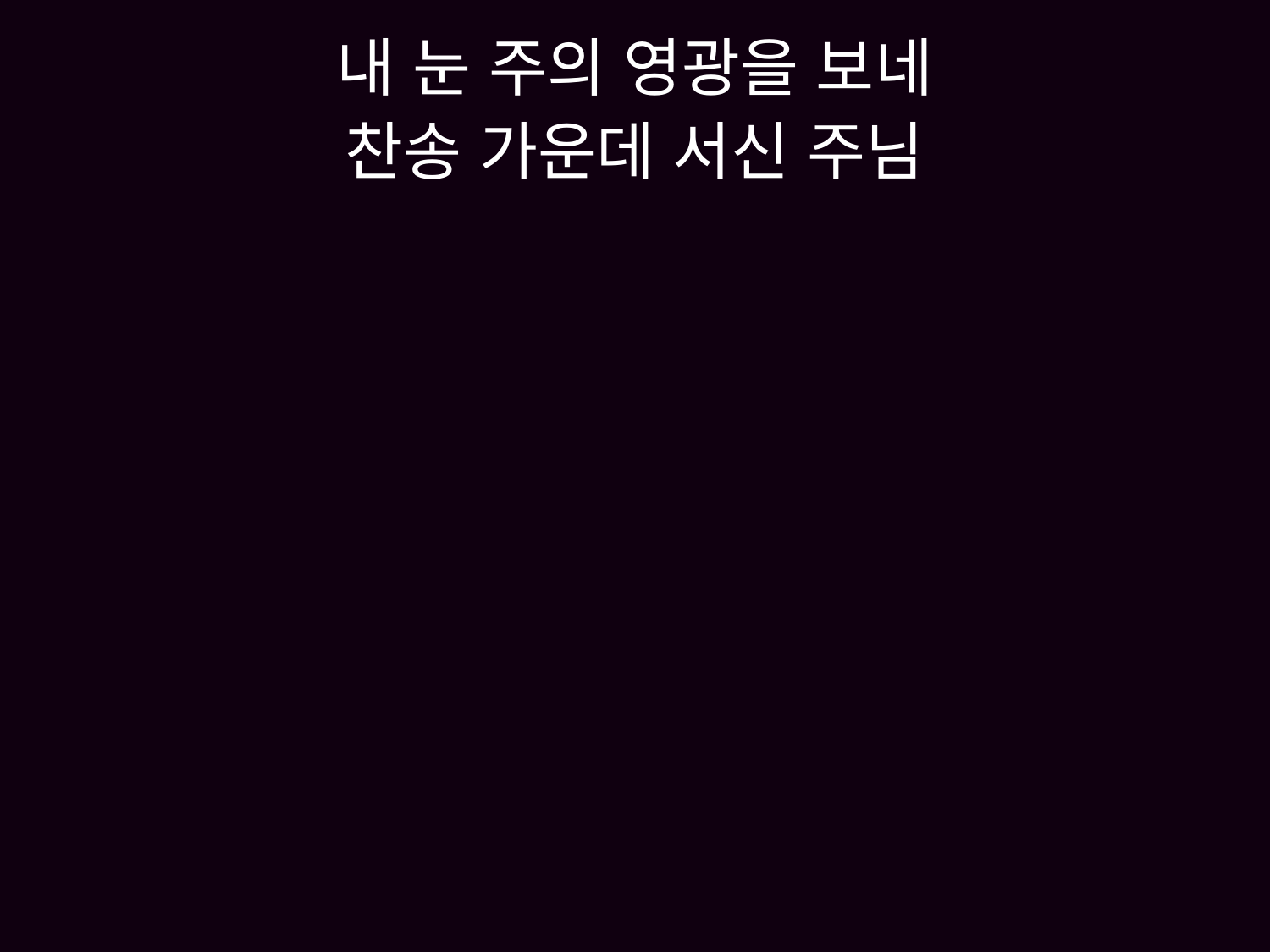

# 내 눈 주의 영광을 보네 찬송 가운데 서신 주님